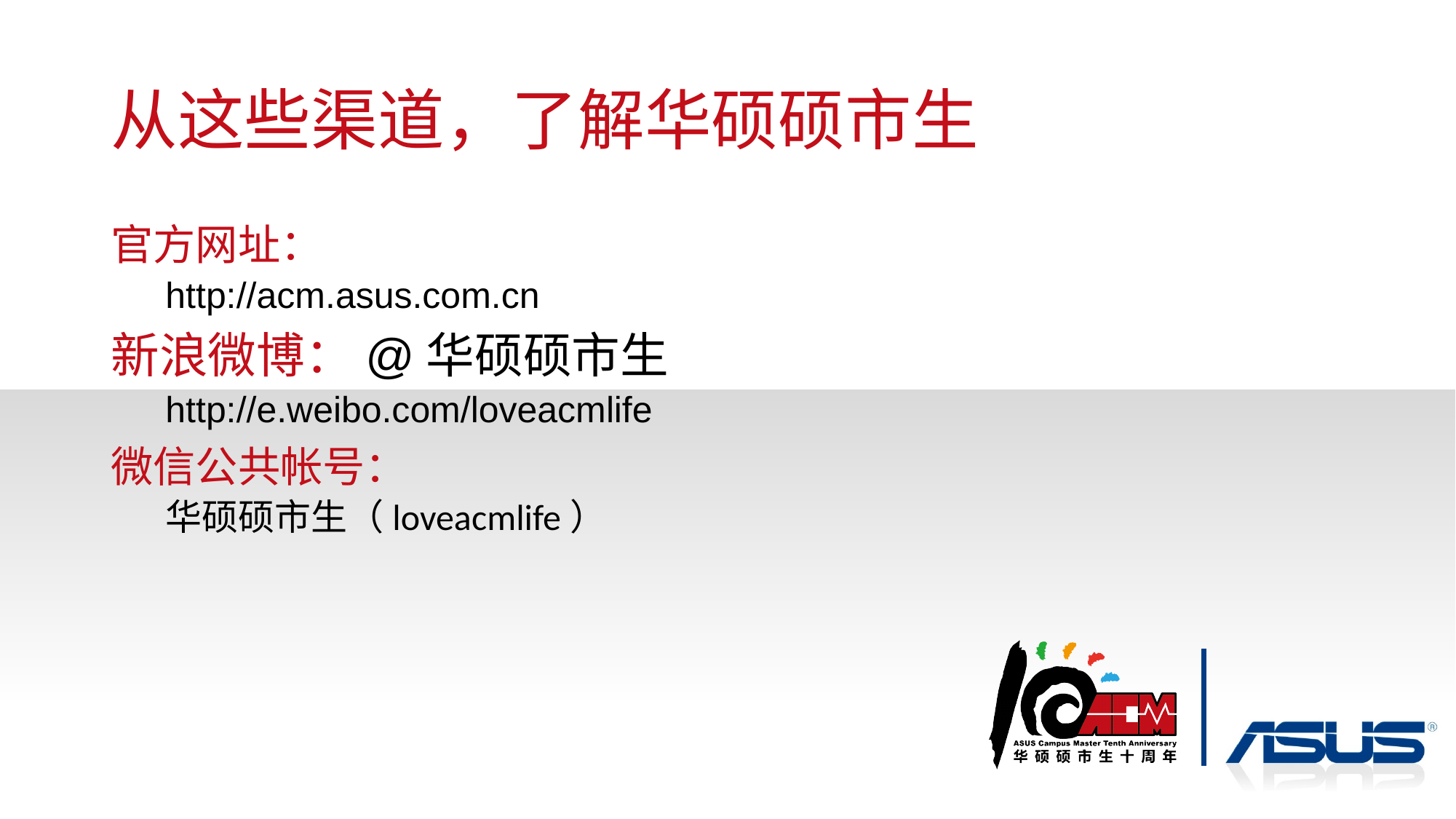

# 从这些渠道，了解华硕硕市生
官方网址：
http://acm.asus.com.cn
新浪微博：@华硕硕市生
http://e.weibo.com/loveacmlife
微信公共帐号：
华硕硕市生（loveacmlife）